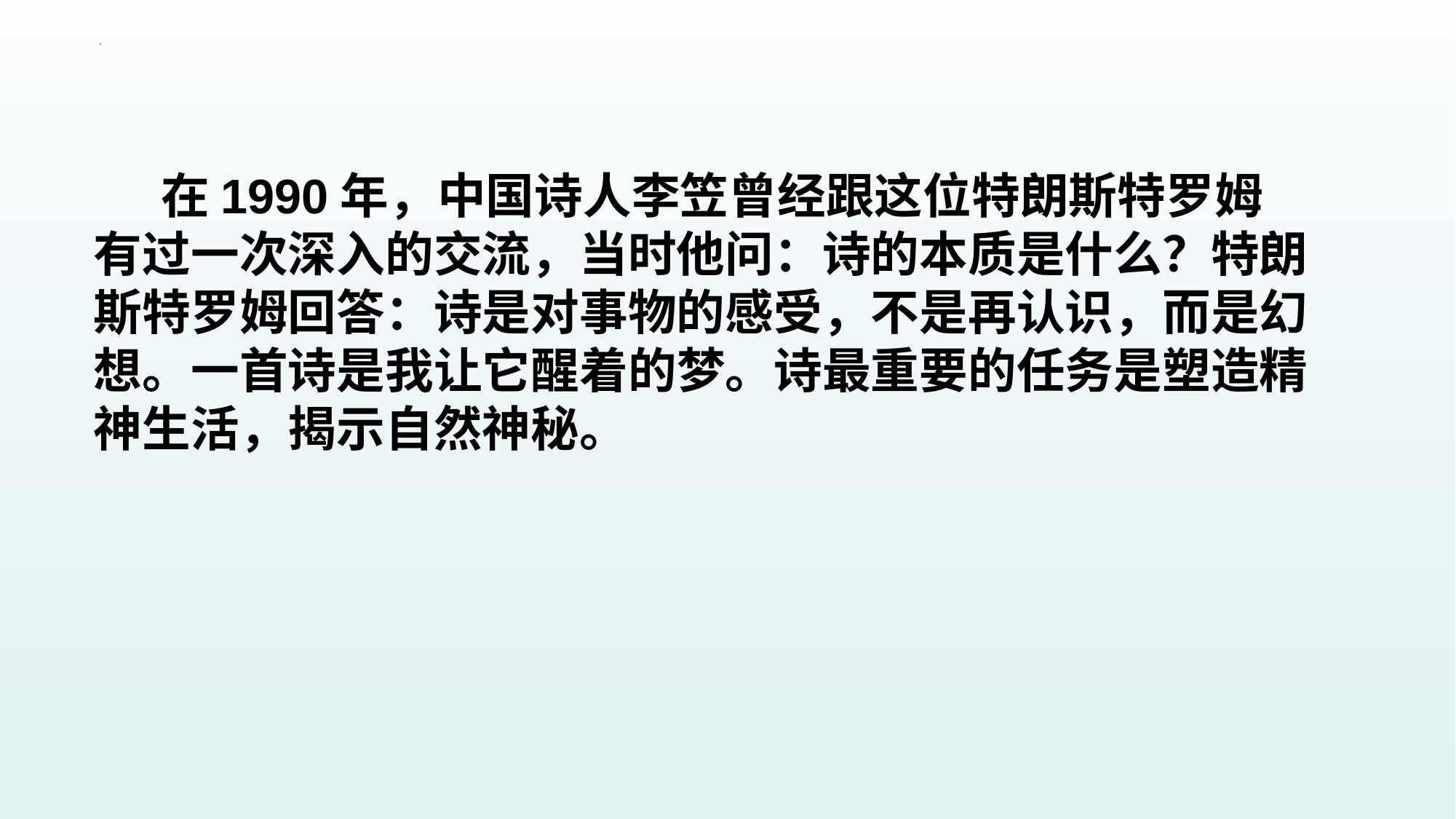

在1990年，中国诗人李笠曾经跟这位特朗斯特罗姆有过一次深入的交流，当时他问：诗的本质是什么？特朗斯特罗姆回答：诗是对事物的感受，不是再认识，而是幻想。一首诗是我让它醒着的梦。诗最重要的任务是塑造精神生活，揭示自然神秘。